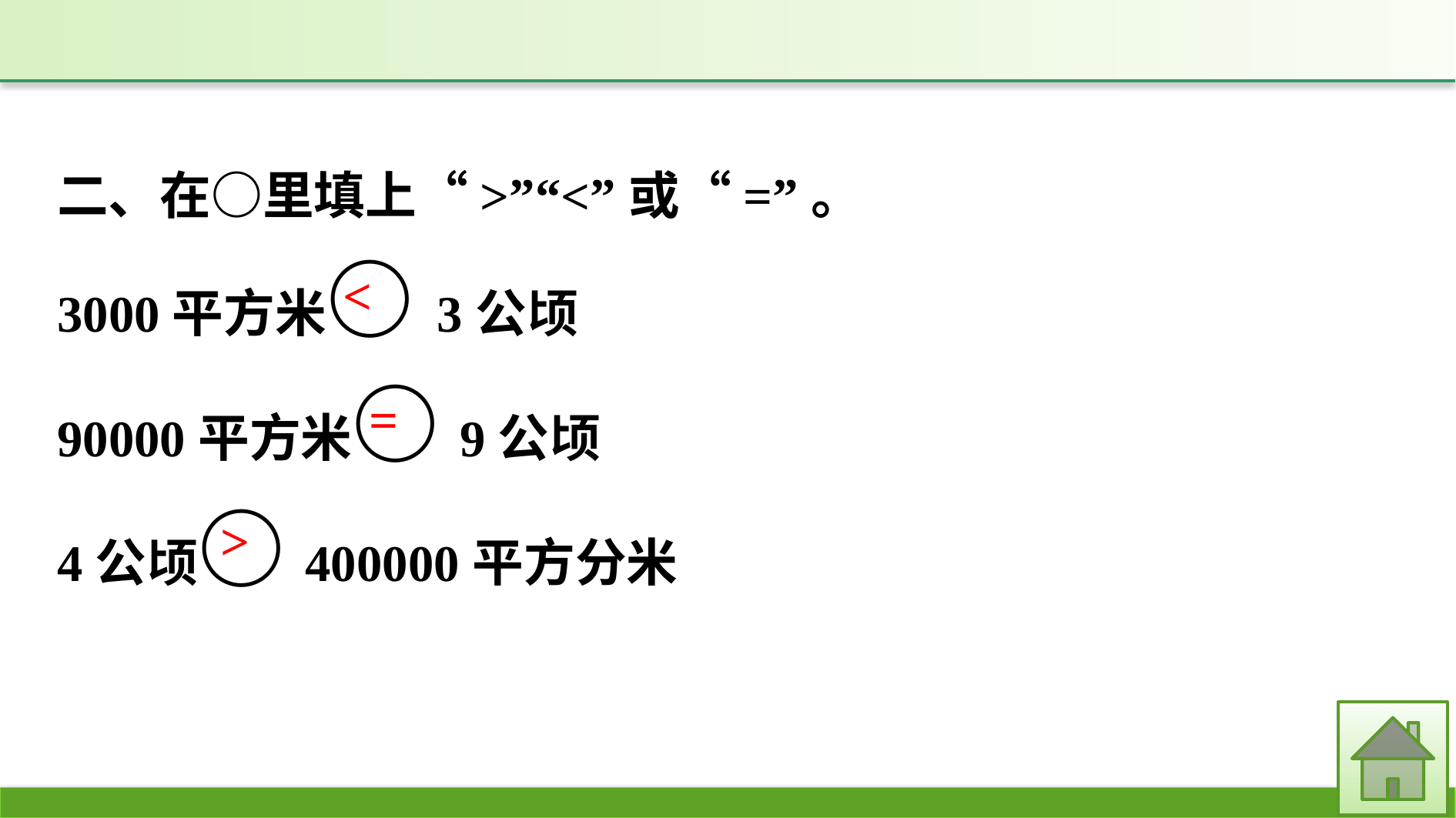

二、在○里填上“>”“<”或“=”。
3000平方米○ 3公顷
90000平方米○9公顷
4公顷○400000平方分米
<
=
>